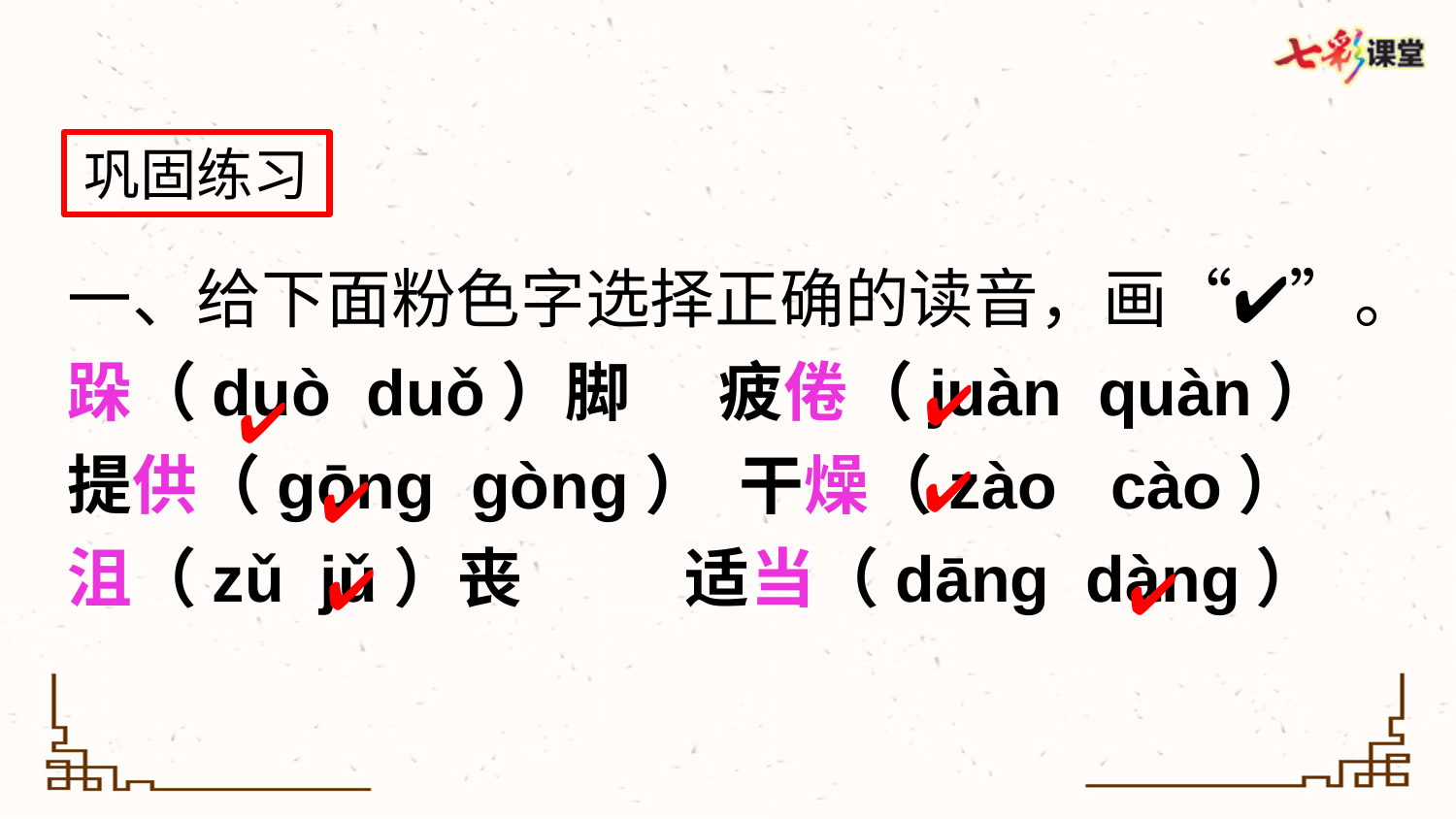

巩固练习
一、给下面粉色字选择正确的读音，画“✔”。
跺（duò  duǒ）脚      疲倦（juàn  quàn）
提供（gōng  gòng）  干燥（zào   cào）
沮（zǔ  jǔ）丧           适当（dāng  dàng）
✔
✔
✔
✔
✔
✔